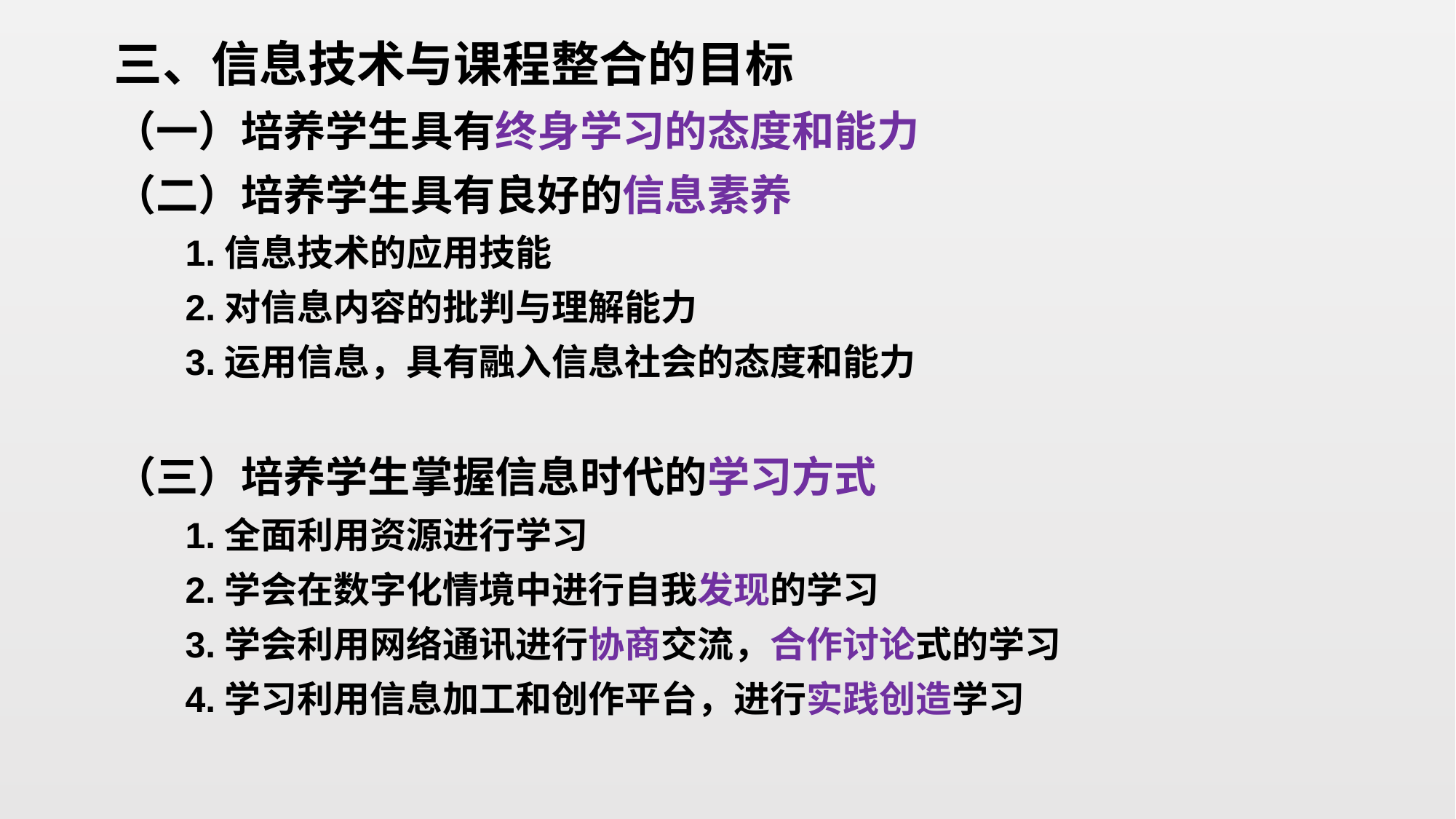

三、信息技术与课程整合的目标
（一）培养学生具有终身学习的态度和能力
（二）培养学生具有良好的信息素养
       1.信息技术的应用技能
       2.对信息内容的批判与理解能力
       3.运用信息，具有融入信息社会的态度和能力

（三）培养学生掌握信息时代的学习方式
       1.全面利用资源进行学习
       2.学会在数字化情境中进行自我发现的学习
       3.学会利用网络通讯进行协商交流，合作讨论式的学习
       4.学习利用信息加工和创作平台，进行实践创造学习